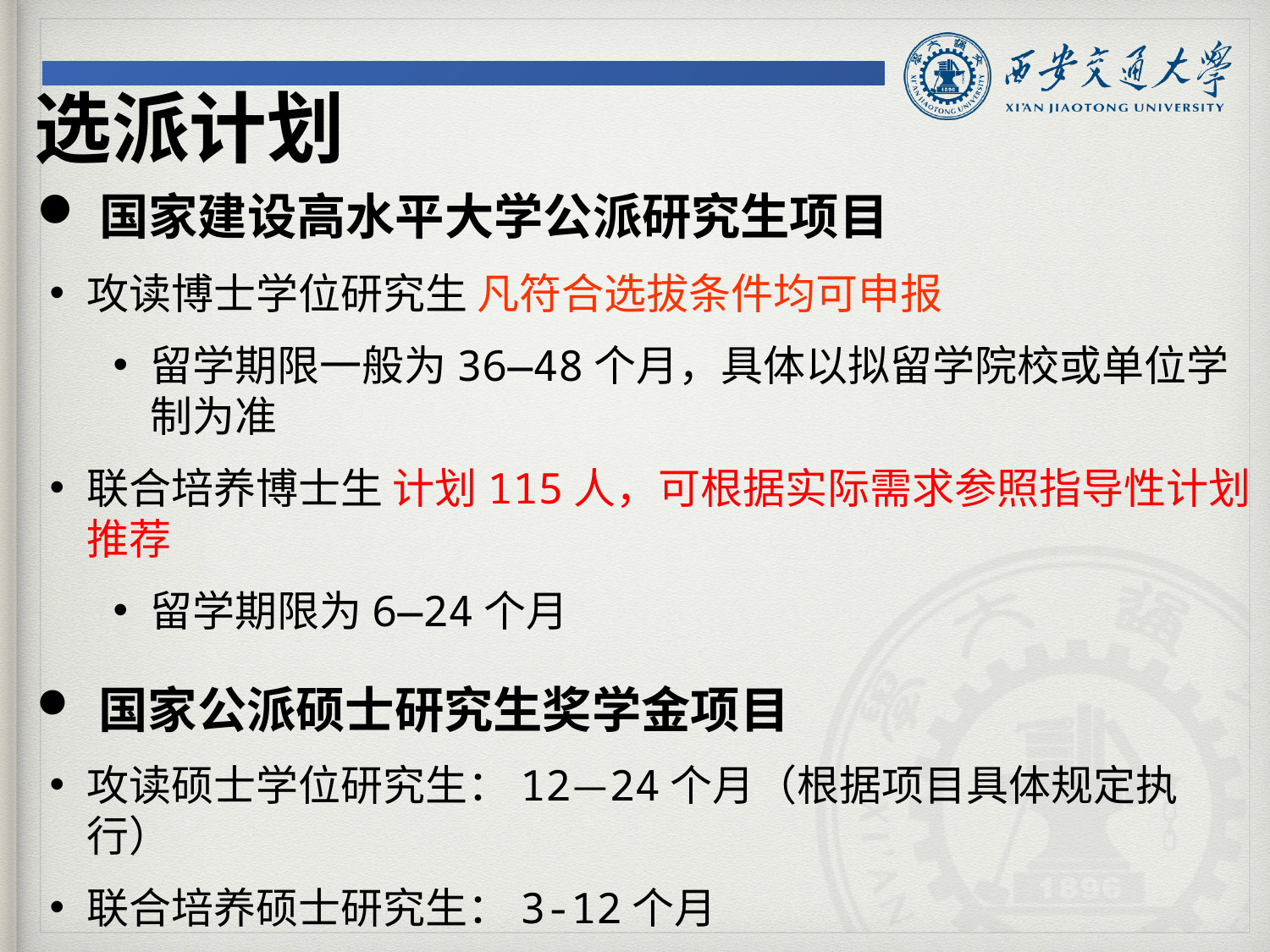

选派计划
国家建设高水平大学公派研究生项目
攻读博士学位研究生 凡符合选拔条件均可申报
留学期限一般为36—48个月，具体以拟留学院校或单位学制为准
联合培养博士生 计划115人，可根据实际需求参照指导性计划推荐
留学期限为6—24个月
 国家公派硕士研究生奖学金项目
攻读硕士学位研究生：12—24个月（根据项目具体规定执行）
联合培养硕士研究生：3-12个月